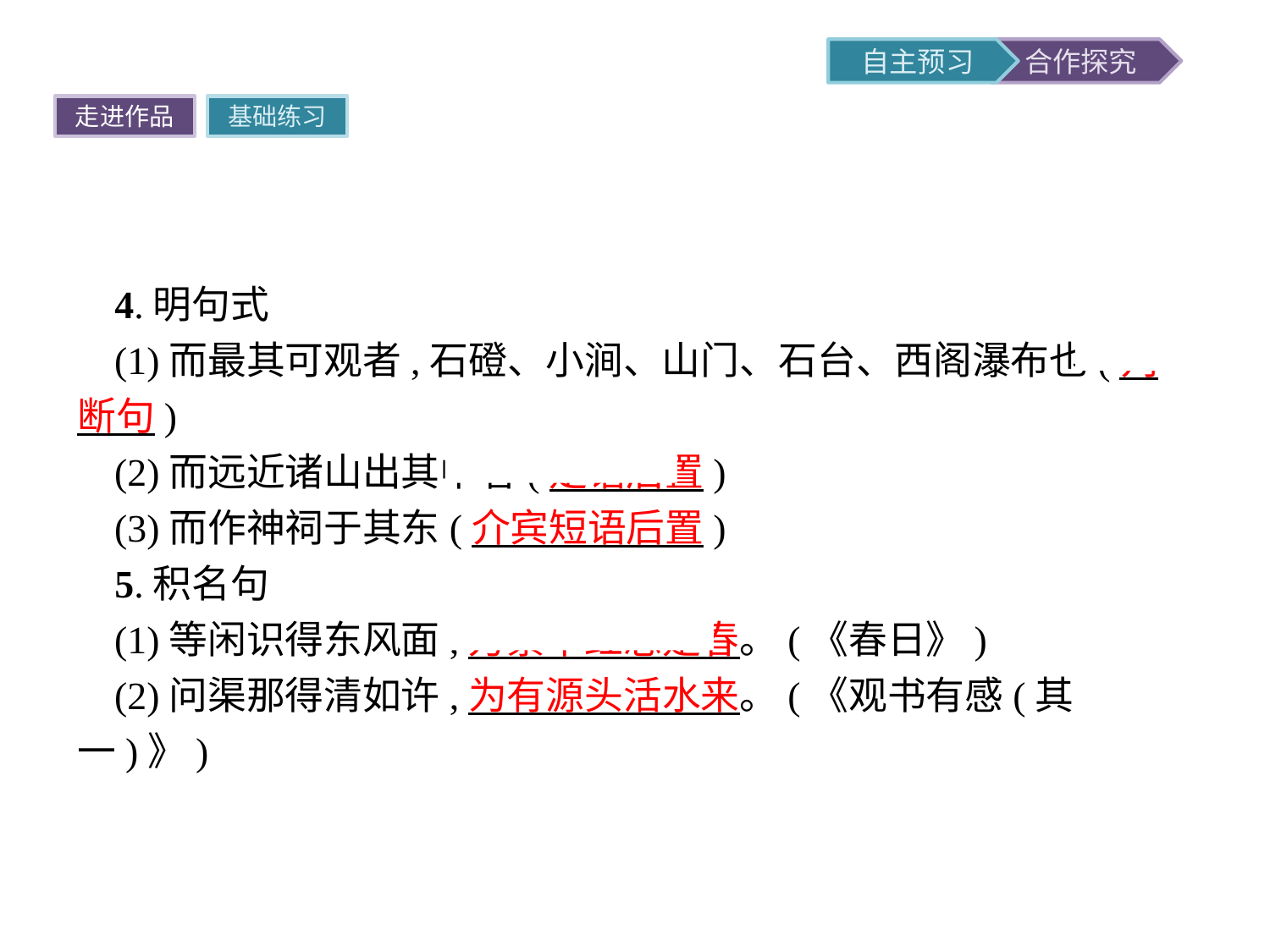

走进作品
基础练习
4.明句式
(1)而最其可观者,石磴、小涧、山门、石台、西阁瀑布也(判断句)
(2)而远近诸山出其中者(定语后置)
(3)而作神祠于其东(介宾短语后置)
5.积名句
(1)等闲识得东风面,万紫千红总是春。(《春日》)
(2)问渠那得清如许,为有源头活水来。(《观书有感(其一)》)